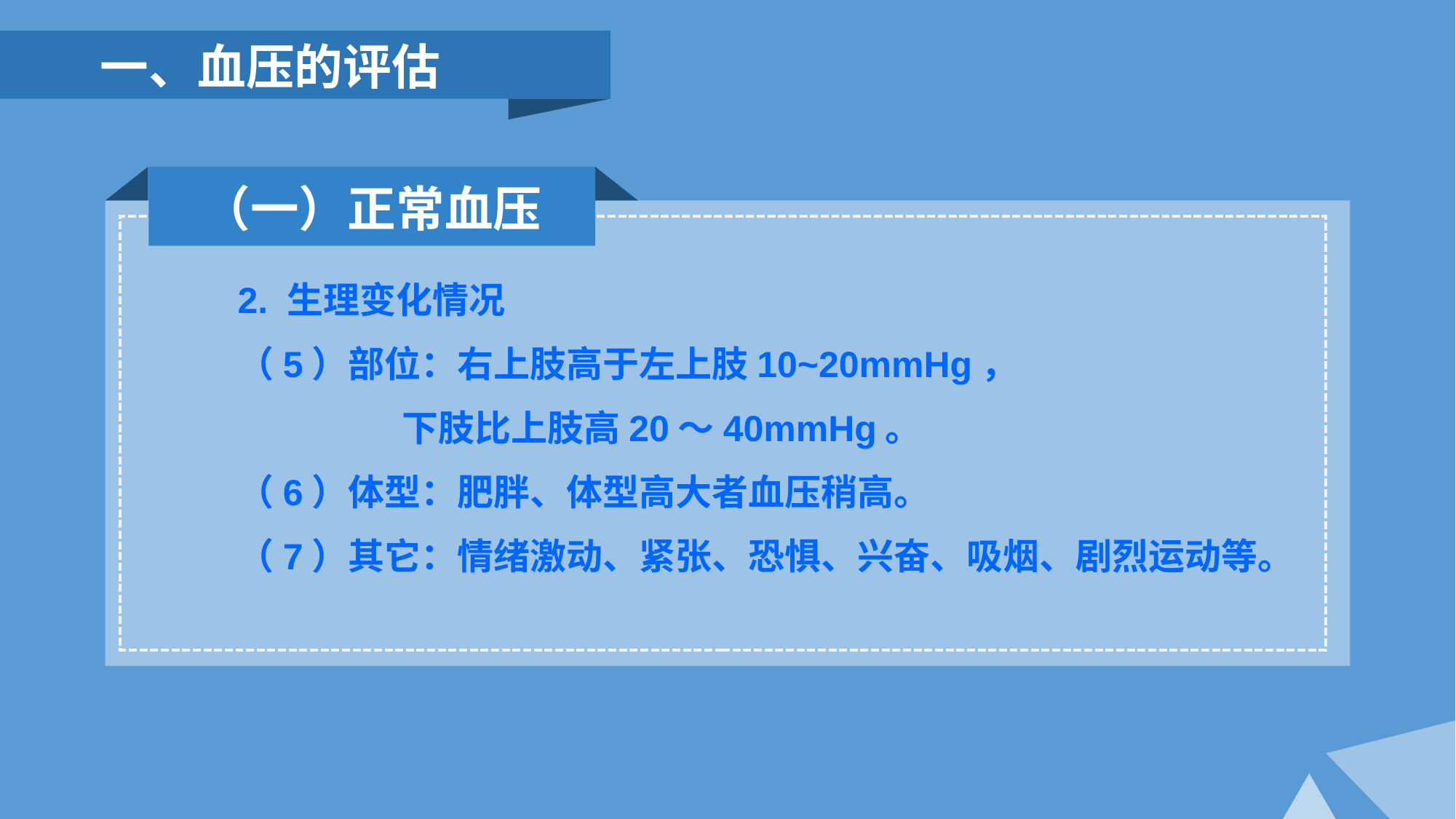

一、血压的评估

（一）正常血压

2. 生理变化情况
（5）部位：右上肢高于左上肢10~20mmHg，
                   下肢比上肢高20～40mmHg。
（6）体型：肥胖、体型高大者血压稍高。
（7）其它：情绪激动、紧张、恐惧、兴奋、吸烟、剧烈运动等。